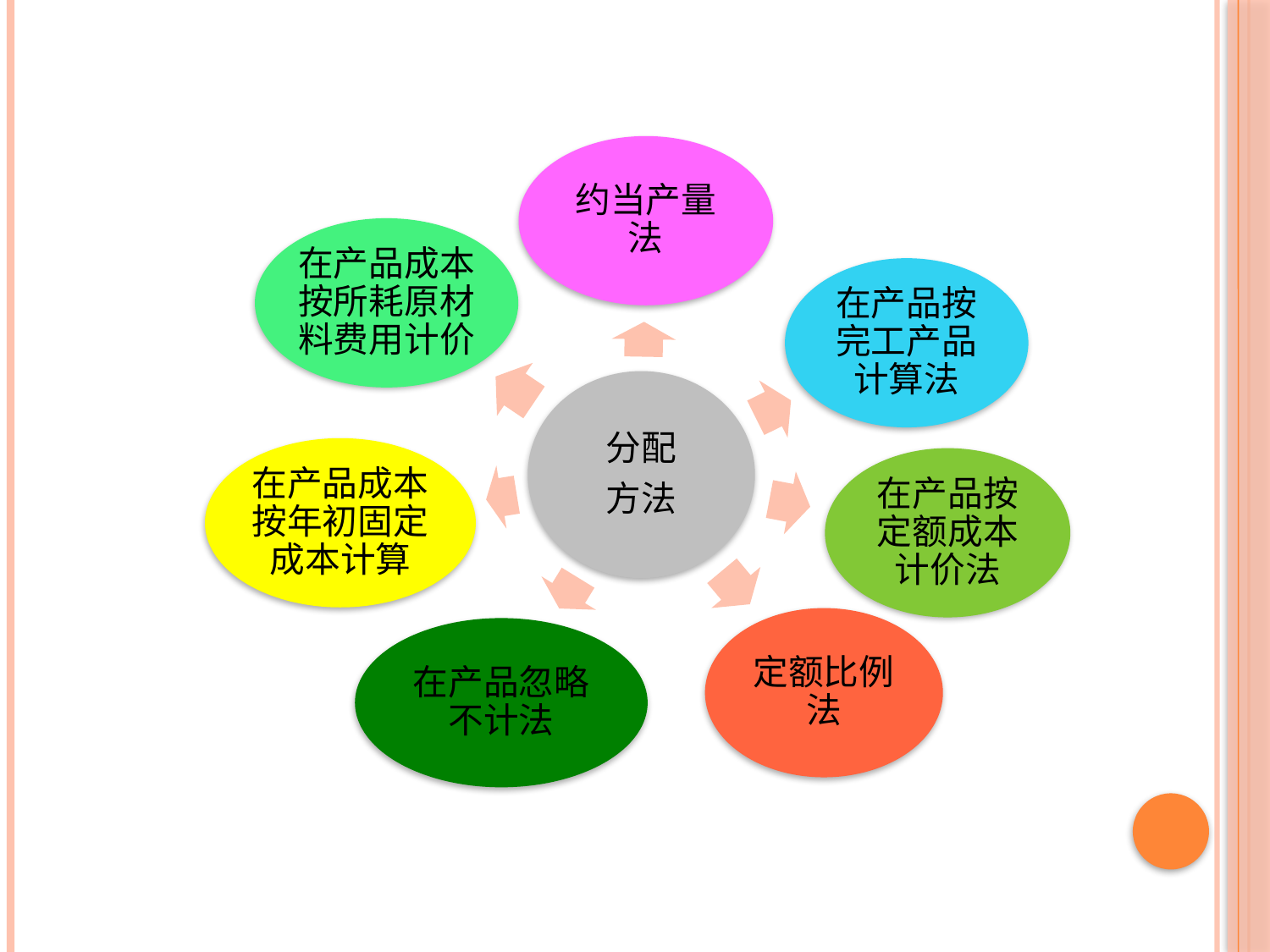

分配
方法

约当产量法

在产品按完工产品计算法

在产品按定额成本计价法

定额比例法

在产品忽略不计法

在产品成本按年初固定成本计算

在产品成本按所耗原材料费用计价